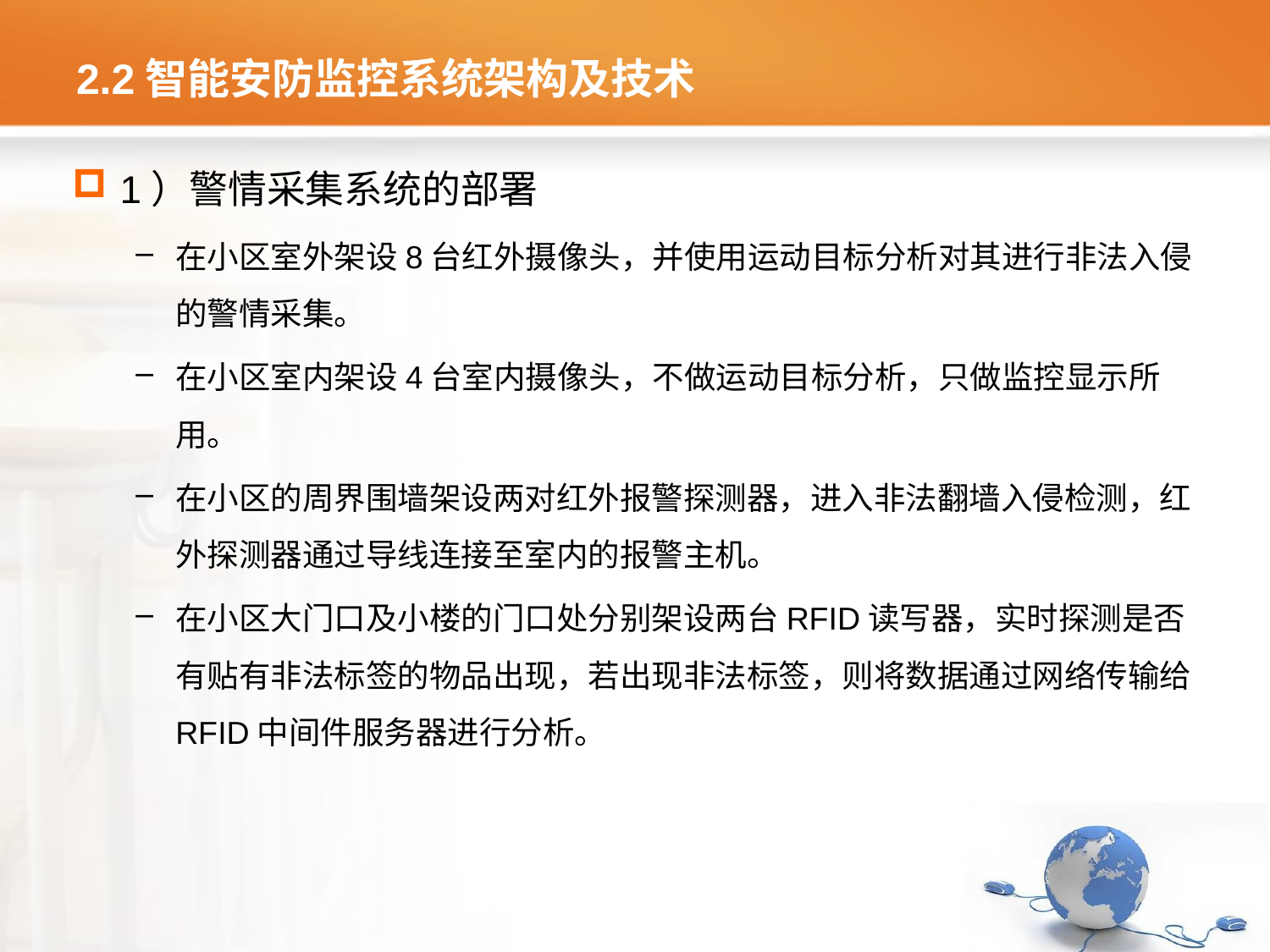

# 2.2智能安防监控系统架构及技术
1）警情采集系统的部署
在小区室外架设8台红外摄像头，并使用运动目标分析对其进行非法入侵的警情采集。
在小区室内架设4台室内摄像头，不做运动目标分析，只做监控显示所用。
在小区的周界围墙架设两对红外报警探测器，进入非法翻墙入侵检测，红外探测器通过导线连接至室内的报警主机。
在小区大门口及小楼的门口处分别架设两台RFID读写器，实时探测是否有贴有非法标签的物品出现，若出现非法标签，则将数据通过网络传输给RFID中间件服务器进行分析。